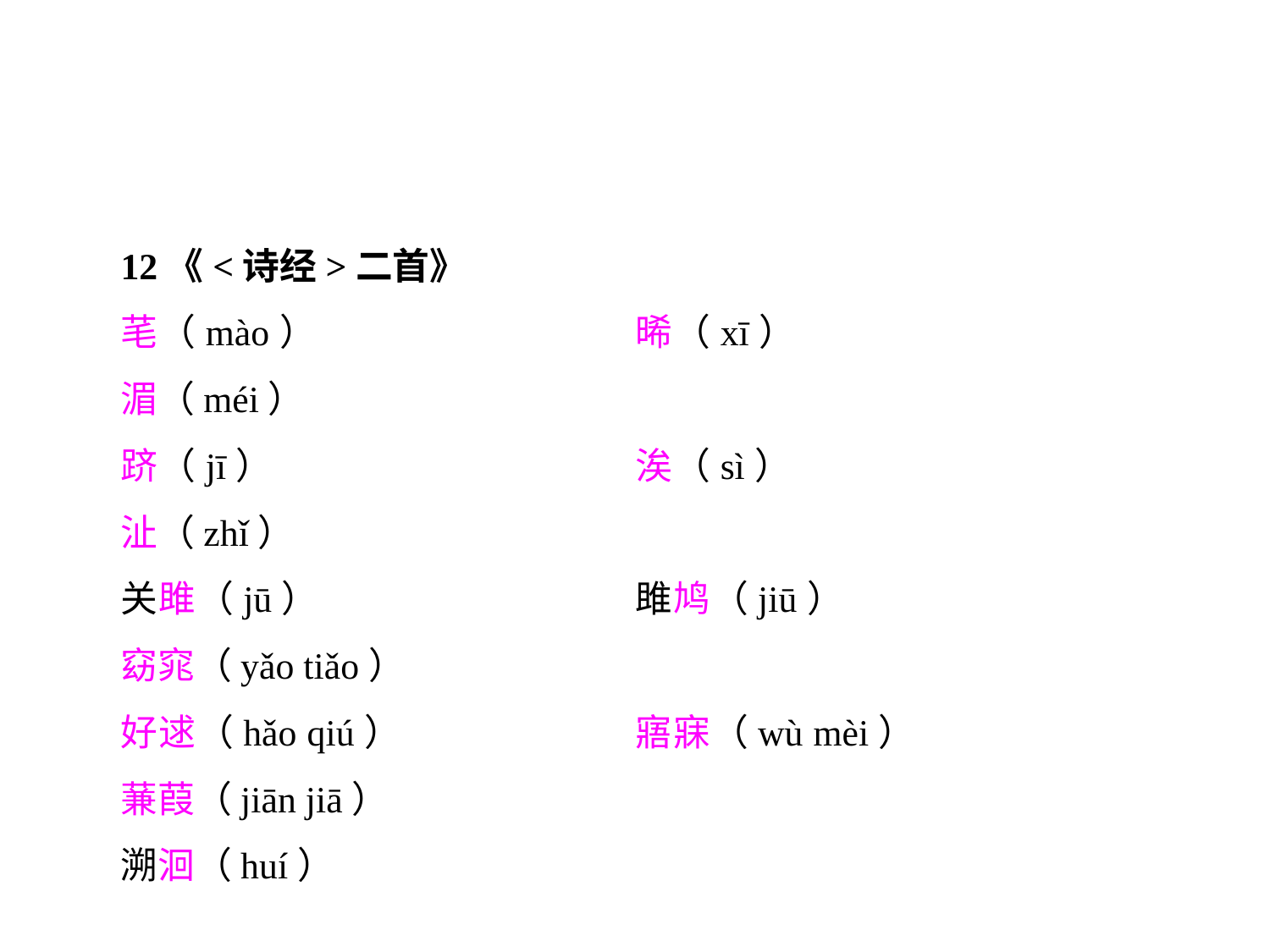

12《<诗经>二首》
芼（mào）			晞（xī）			湄（méi）
跻（jī）			涘（sì）			沚（zhǐ）
关雎（jū）			雎鸠（jiū）			窈窕（yǎo tiǎo）
好逑（hǎo qiú）		寤寐（wù mèi）		蒹葭（jiān jiā）
溯洄（huí）